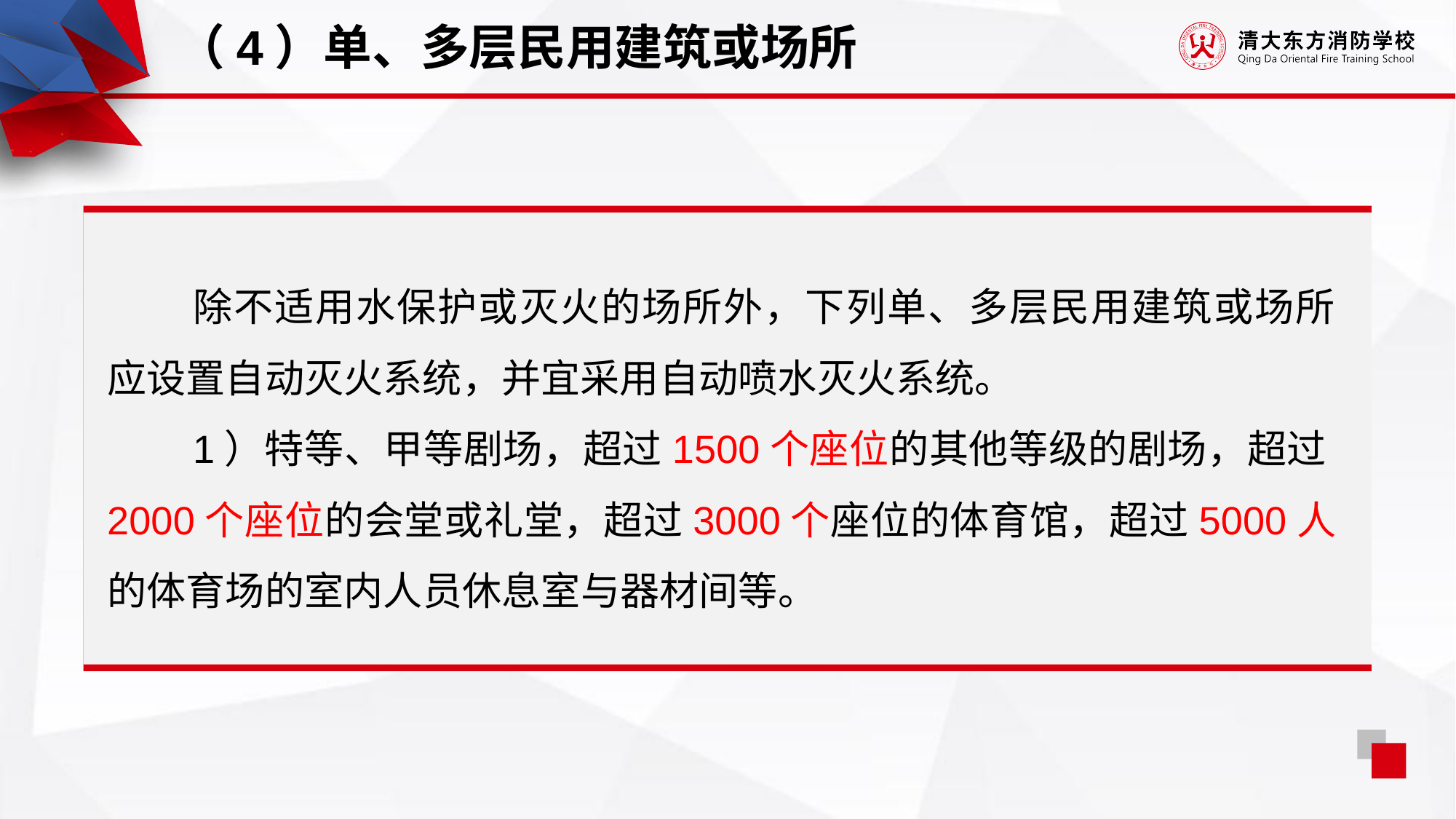

（4）单、多层民用建筑或场所

除不适用水保护或灭火的场所外，下列单、多层民用建筑或场所应设置自动灭火系统，并宜采用自动喷水灭火系统。
1）特等、甲等剧场，超过1500个座位的其他等级的剧场，超过2000个座位的会堂或礼堂，超过3000个座位的体育馆，超过5000人的体育场的室内人员休息室与器材间等。